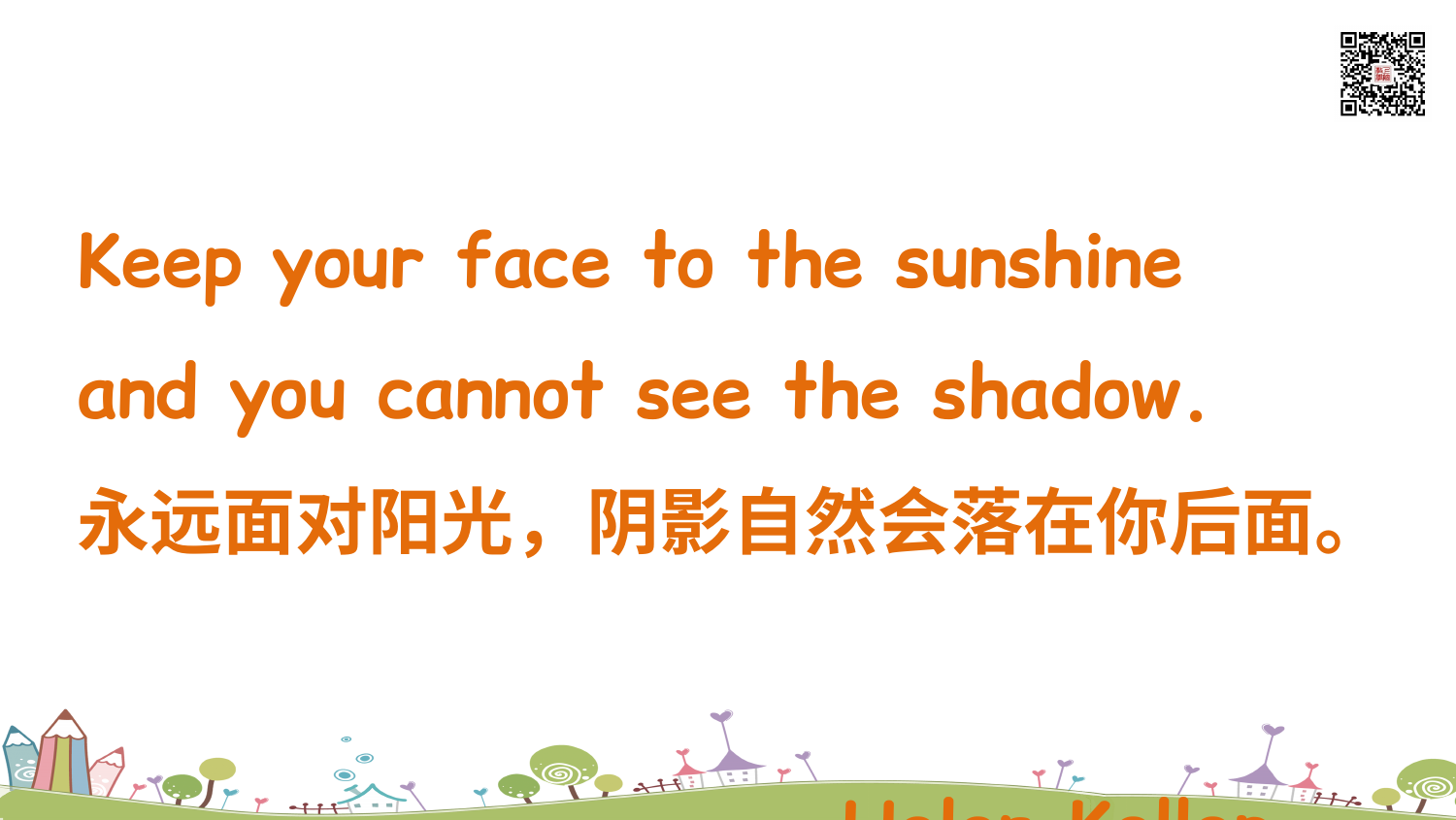

Keep your face to the sunshine
and you cannot see the shadow.
永远面对阳光，阴影自然会落在你后面。

                    ---Helen Keller